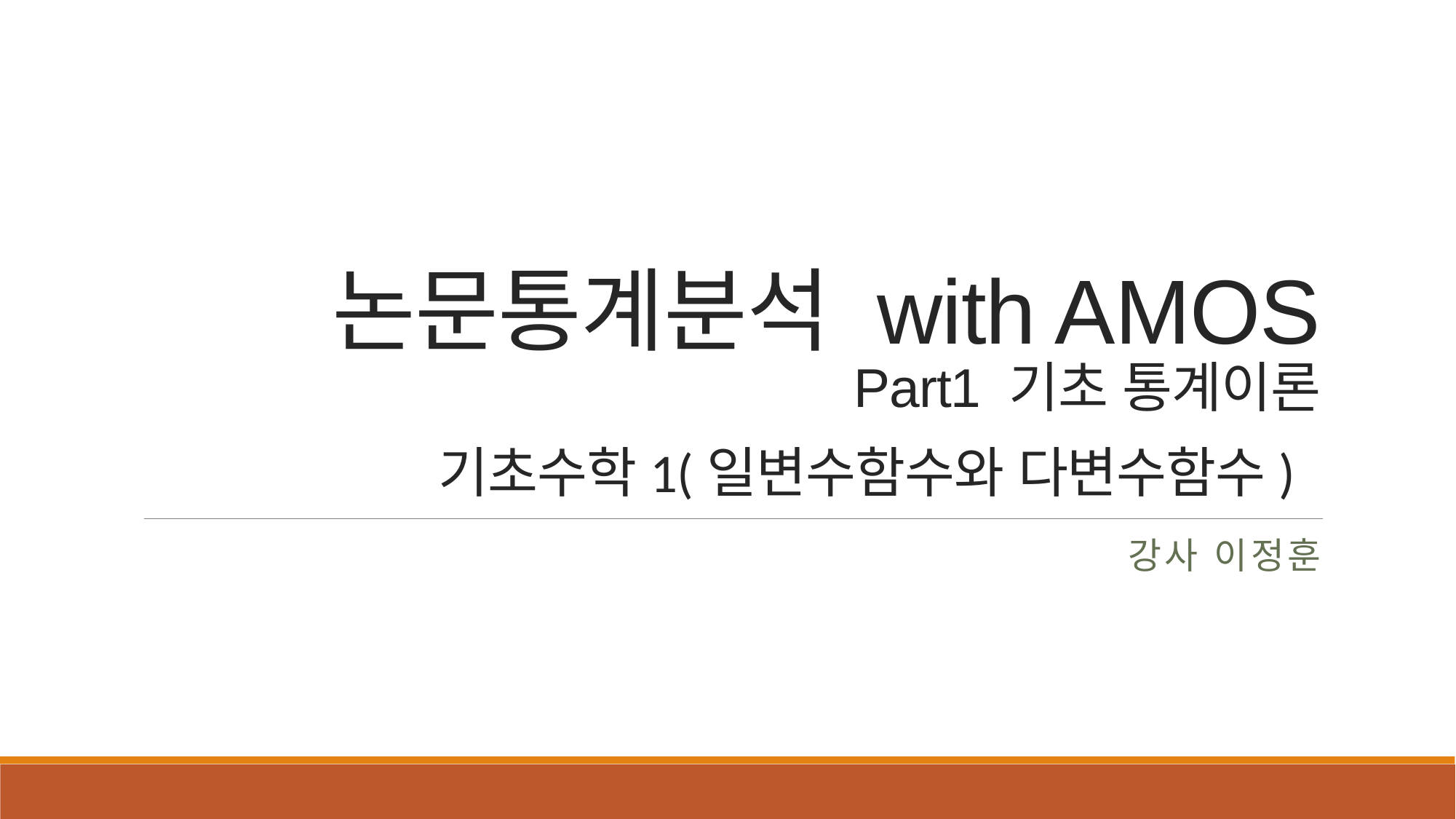

# 논문통계분석 with AMOS Part1 기초 통계이론 기초수학1(일변수함수와 다변수함수)
강사 이정훈